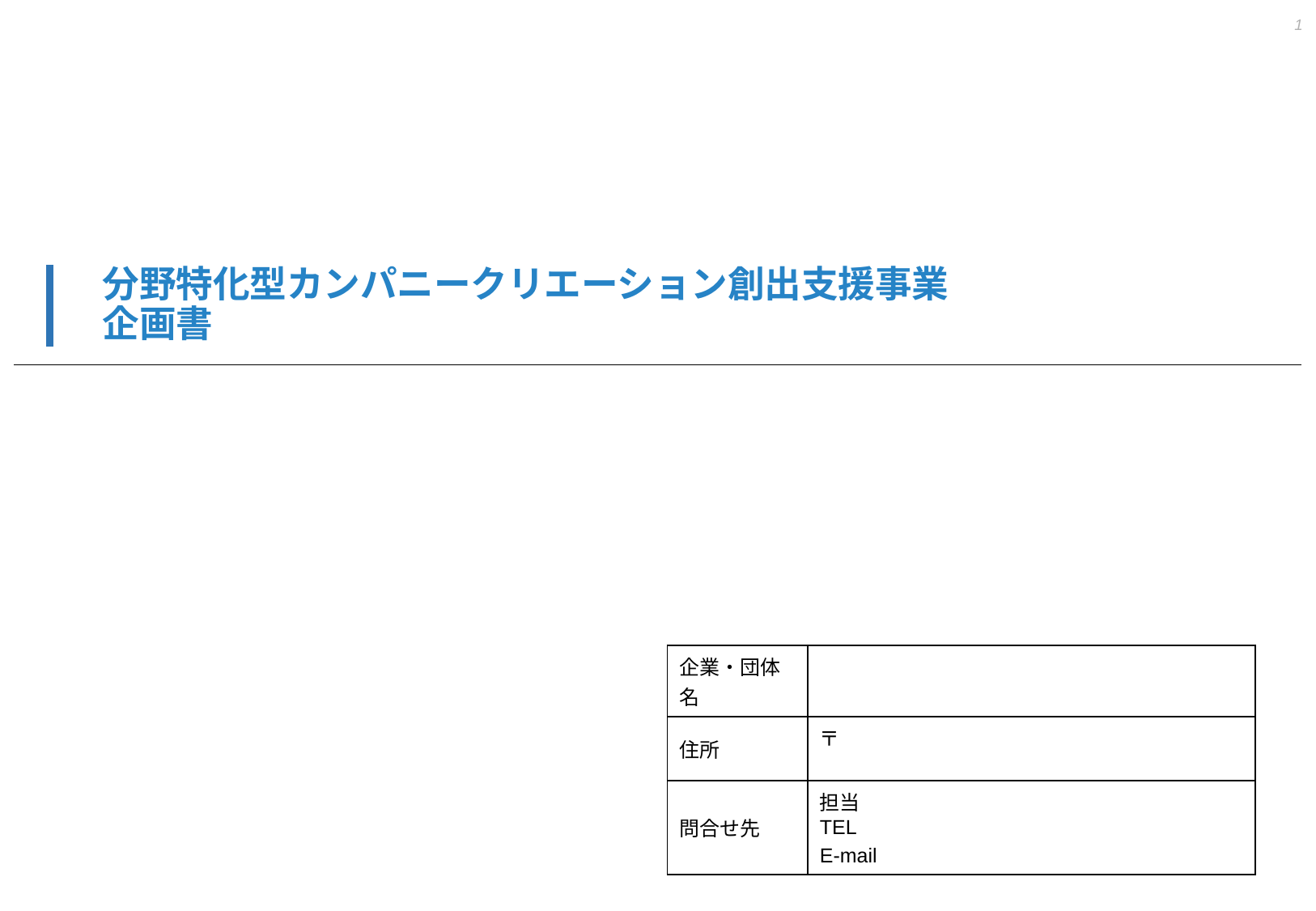

1
# 分野特化型カンパニークリエーション創出支援事業　 企画書
| 企業・団体名 |  |
| --- | --- |
| 住所 | 〒 |
| 問合せ先 | 担当 TEL E-mail |